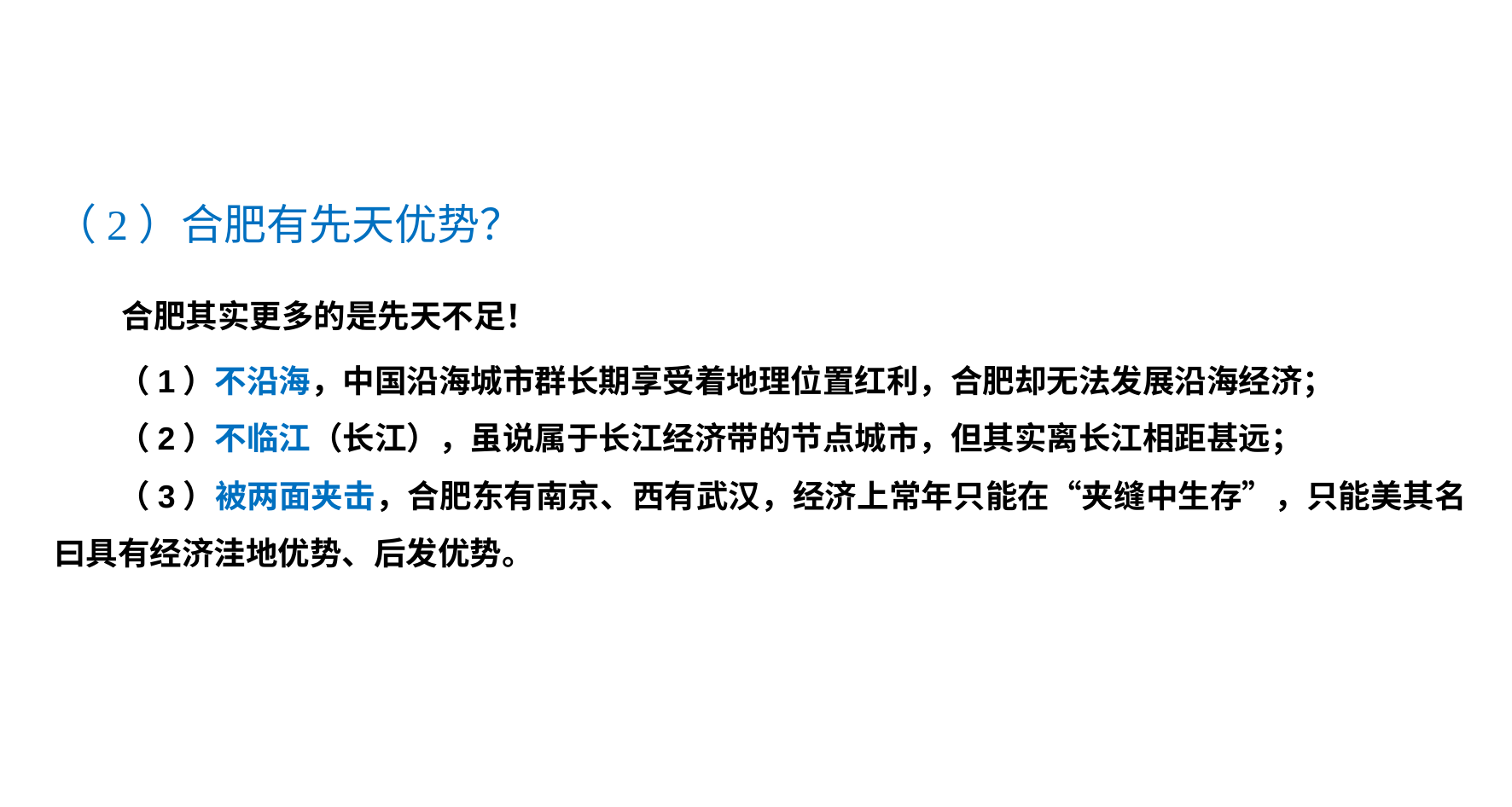

（2）合肥有先天优势？
      合肥其实更多的是先天不足！
（1）不沿海，中国沿海城市群长期享受着地理位置红利，合肥却无法发展沿海经济；
（2）不临江（长江），虽说属于长江经济带的节点城市，但其实离长江相距甚远；
（3）被两面夹击，合肥东有南京、西有武汉，经济上常年只能在“夹缝中生存”，只能美其名曰具有经济洼地优势、后发优势。